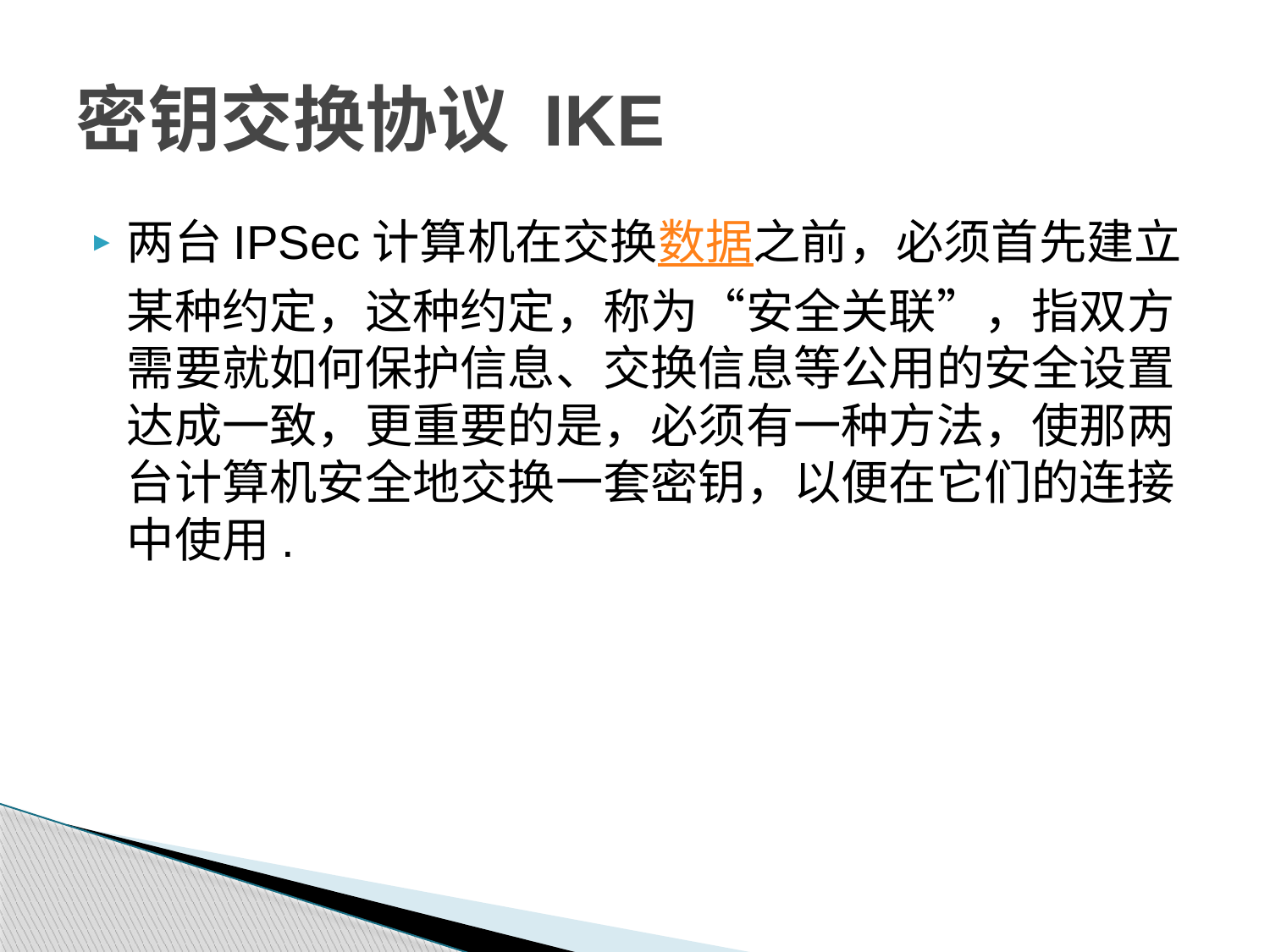

# 密钥交换协议 IKE
两台IPSec计算机在交换数据之前，必须首先建立某种约定，这种约定，称为“安全关联”，指双方需要就如何保护信息、交换信息等公用的安全设置达成一致，更重要的是，必须有一种方法，使那两台计算机安全地交换一套密钥，以便在它们的连接中使用.